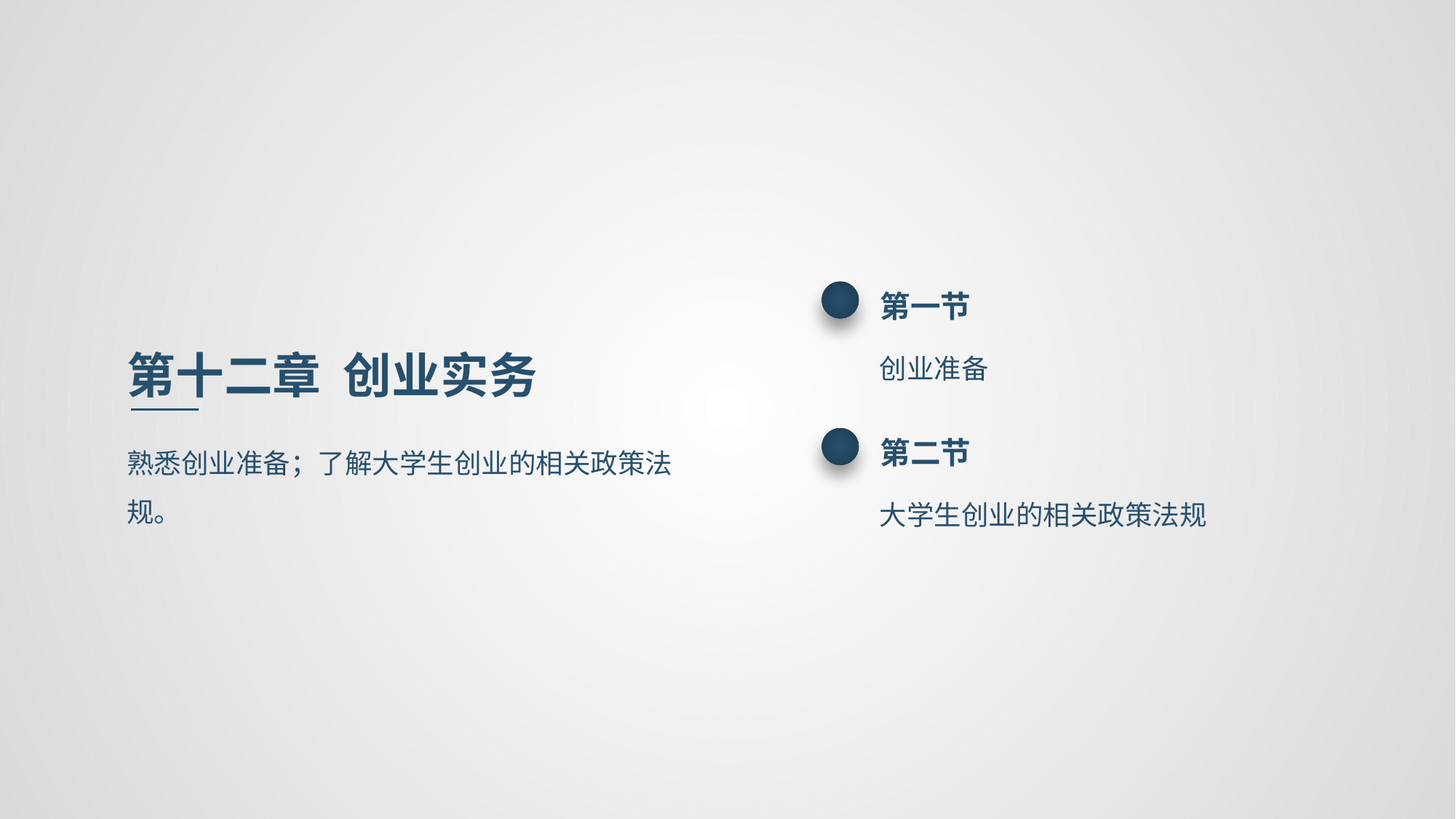

第一节
创业准备
第十二章  创业实务
熟悉创业准备；了解大学生创业的相关政策法规。

第二节
大学生创业的相关政策法规